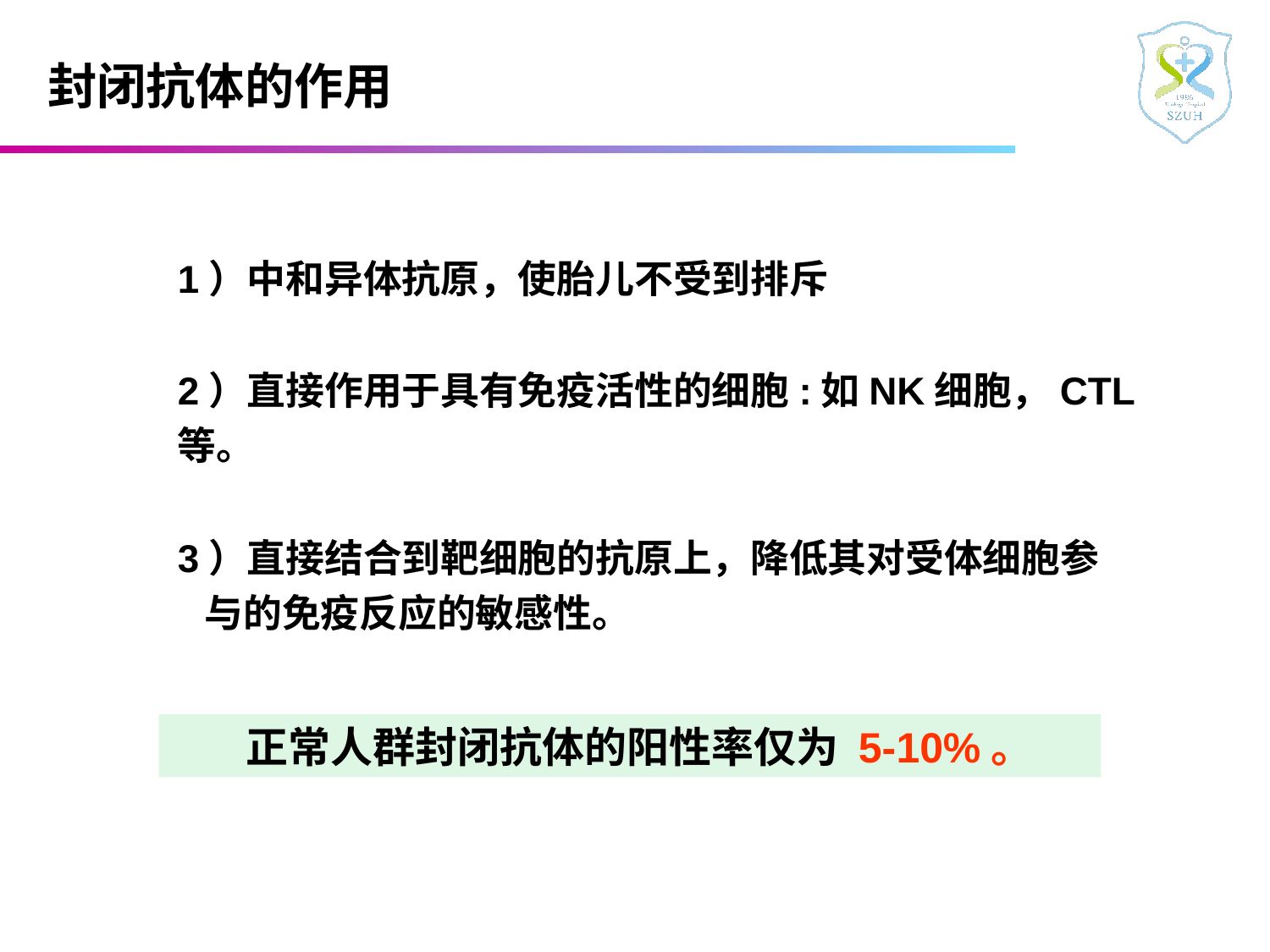

# 封闭抗体的作用

1）中和异体抗原，使胎儿不受到排斥

2）直接作用于具有免疫活性的细胞:如NK细胞，CTL等。

3）直接结合到靶细胞的抗原上，降低其对受体细胞参
  与的免疫反应的敏感性。

 正常人群封闭抗体的阳性率仅为 5-10%。
8